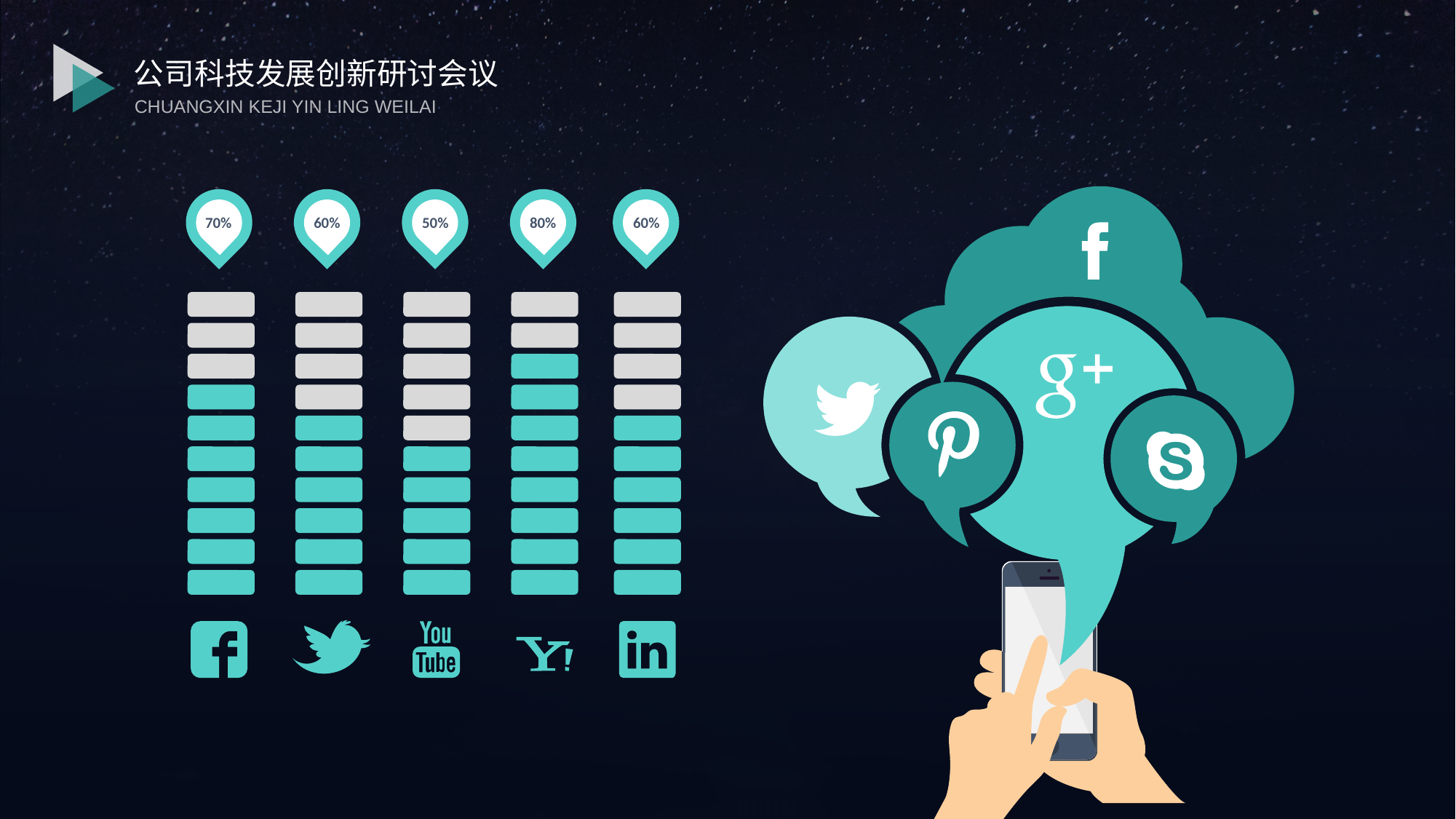

公司科技发展创新研讨会议
CHUANGXIN KEJI YIN LING WEILAI

70%

60%

50%

80%

60%